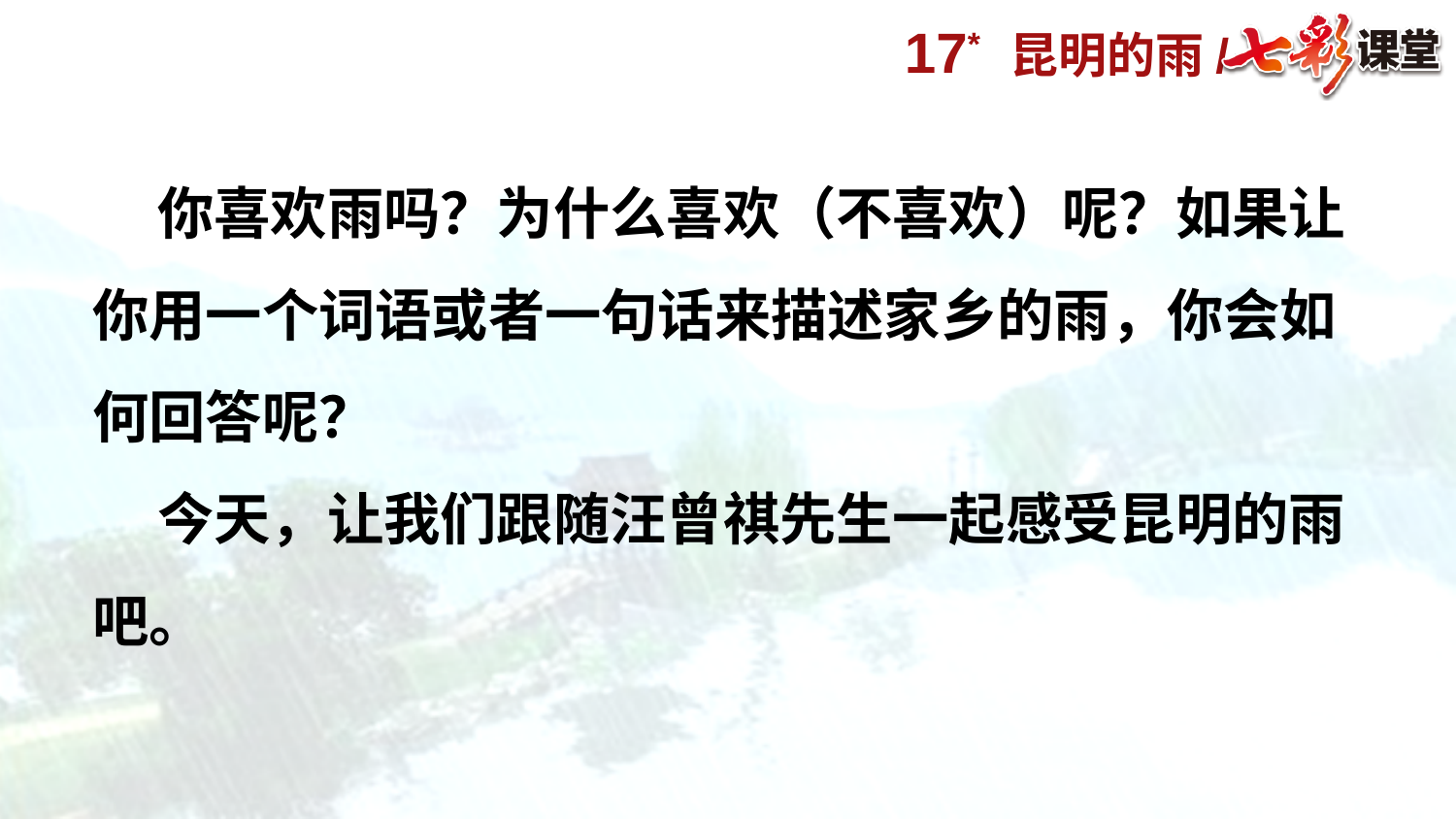

你喜欢雨吗？为什么喜欢（不喜欢）呢？如果让你用一个词语或者一句话来描述家乡的雨，你会如何回答呢？
    今天，让我们跟随汪曾祺先生一起感受昆明的雨吧。